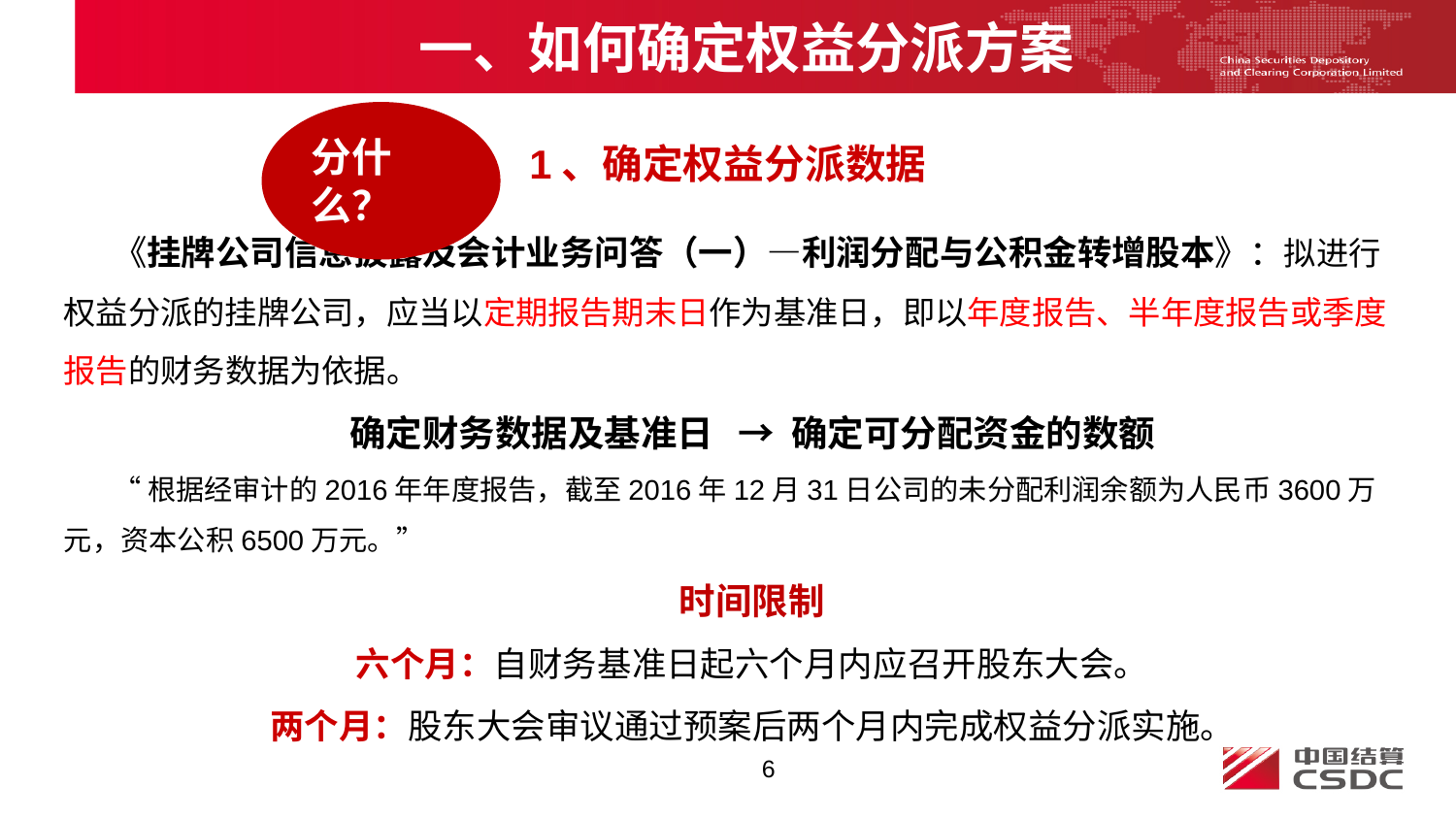

# 一、如何确定权益分派方案
分什么？
1、确定权益分派数据
《挂牌公司信息披露及会计业务问答（一）—利润分配与公积金转增股本》：拟进行权益分派的挂牌公司，应当以定期报告期末日作为基准日，即以年度报告、半年度报告或季度报告的财务数据为依据。
确定财务数据及基准日   →  确定可分配资金的数额
“根据经审计的2016年年度报告，截至2016年12月31日公司的未分配利润余额为人民币3600万元，资本公积6500万元。”
时间限制
六个月：自财务基准日起六个月内应召开股东大会。
两个月：股东大会审议通过预案后两个月内完成权益分派实施。
6